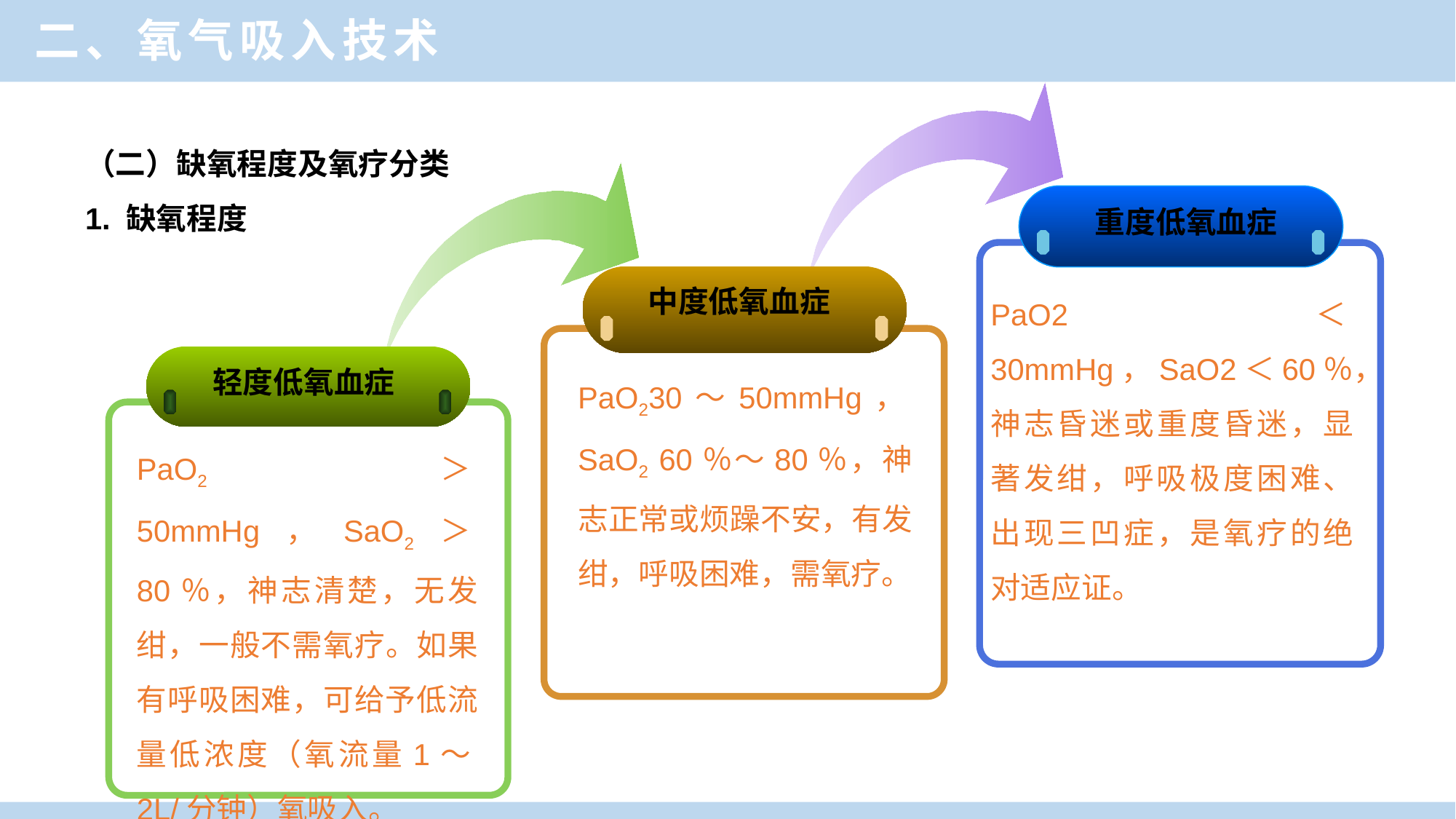

二、氧气吸入技术

。

。
（二）缺氧程度及氧疗分类
1. 缺氧程度
重度低氧血症
PaO2＜30mmHg，SaO2＜60％，神志昏迷或重度昏迷，显著发绀，呼吸极度困难、出现三凹症，是氧疗的绝对适应证。
中度低氧血症
PaO230～50mmHg，SaO2 60％～80％，神志正常或烦躁不安，有发绀，呼吸困难，需氧疗。
轻度低氧血症
PaO2＞50mmHg，SaO2＞80％，神志清楚，无发绀，一般不需氧疗。如果有呼吸困难，可给予低流量低浓度（氧流量1～2L/分钟）氧吸入。